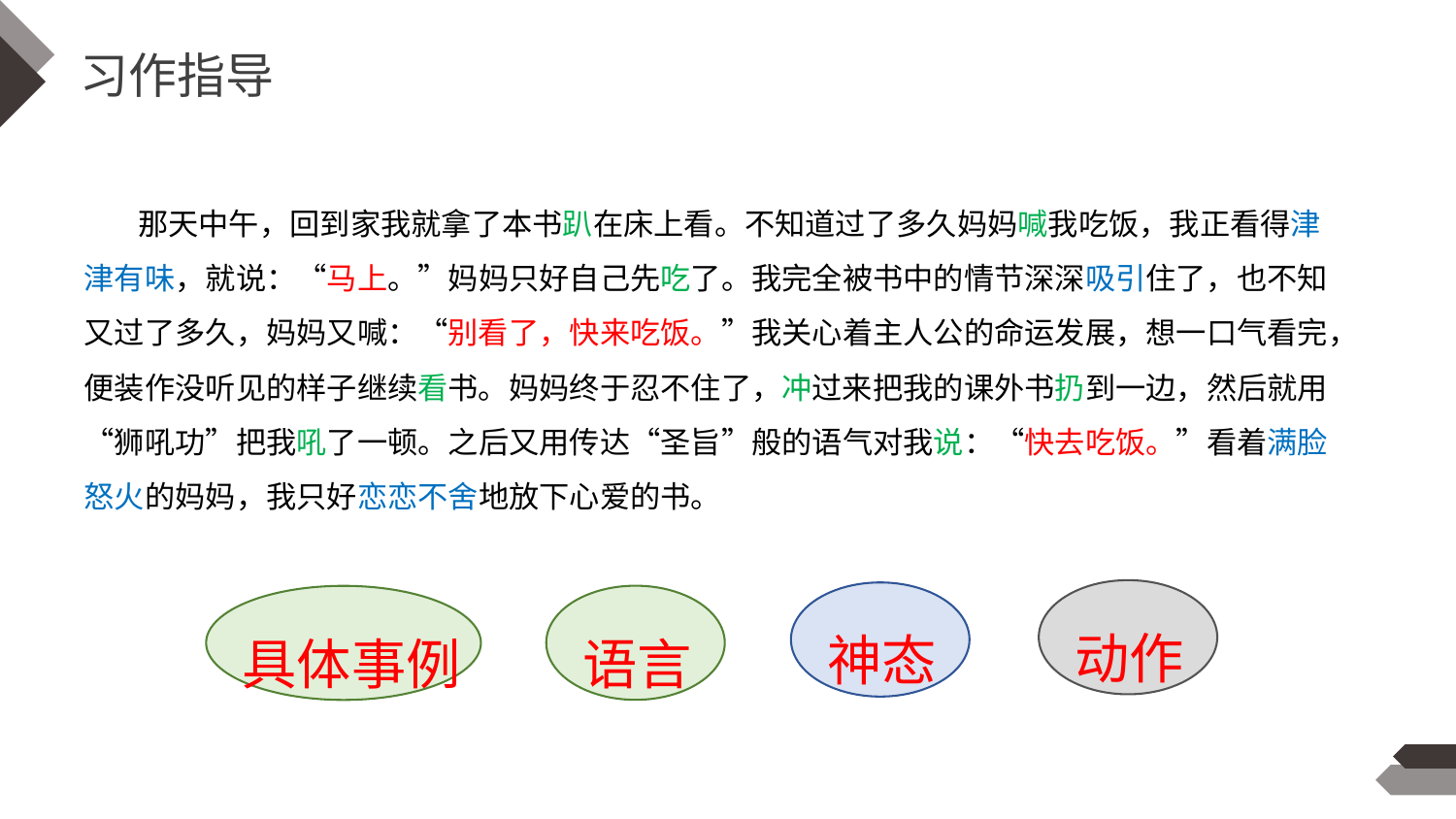

习作指导
         那天中午，回到家我就拿了本书趴在床上看。不知道过了多久妈妈喊我吃饭，我正看得津津有味，就说：“马上。”妈妈只好自己先吃了。我完全被书中的情节深深吸引住了，也不知又过了多久，妈妈又喊：“别看了，快来吃饭。”我关心着主人公的命运发展，想一口气看完，便装作没听见的样子继续看书。妈妈终于忍不住了，冲过来把我的课外书扔到一边，然后就用“狮吼功”把我吼了一顿。之后又用传达“圣旨”般的语气对我说：“快去吃饭。”看着满脸怒火的妈妈，我只好恋恋不舍地放下心爱的书。

动作

神态

语言

具体事例